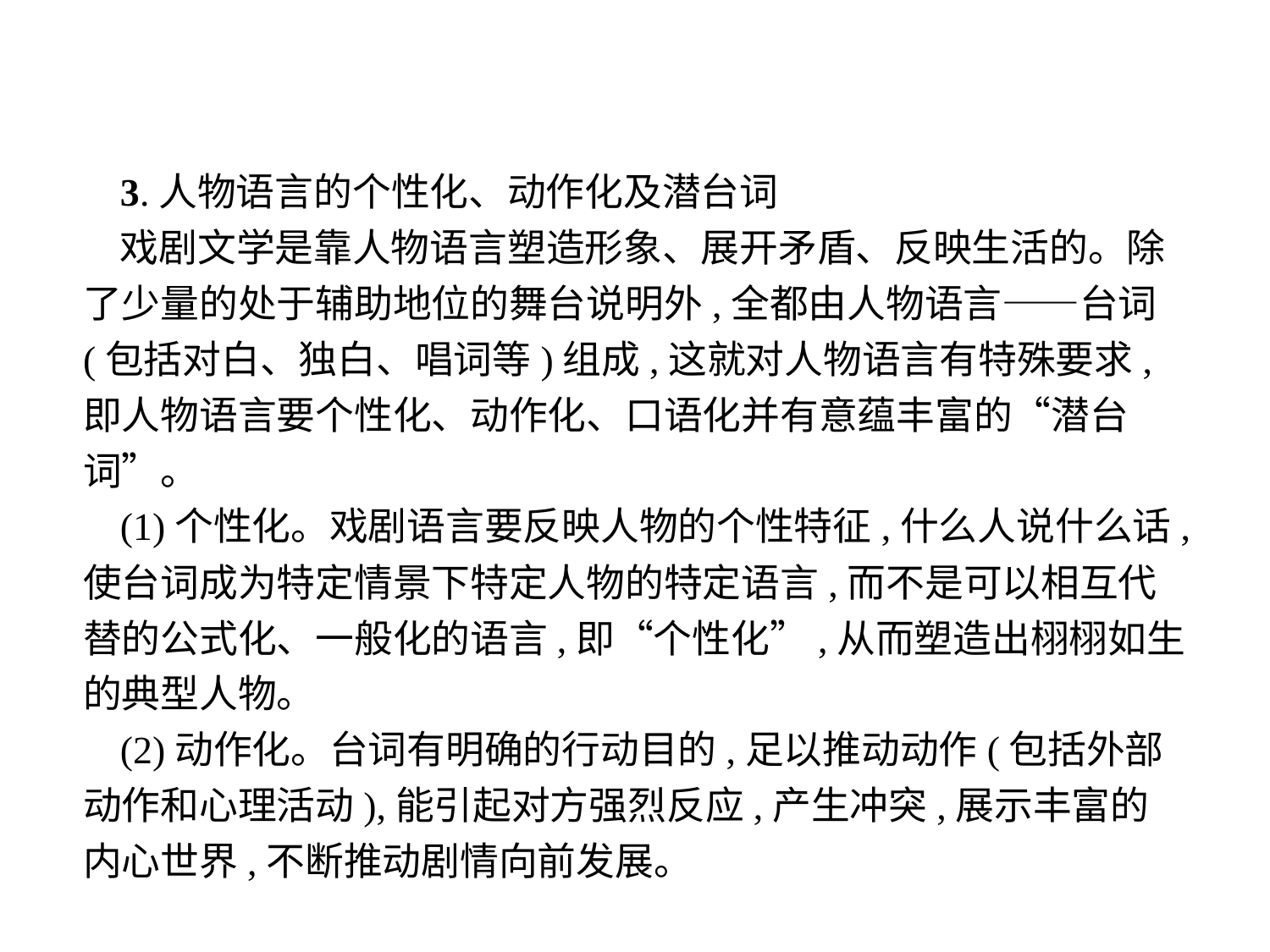

3.人物语言的个性化、动作化及潜台词
戏剧文学是靠人物语言塑造形象、展开矛盾、反映生活的。除了少量的处于辅助地位的舞台说明外,全都由人物语言——台词(包括对白、独白、唱词等)组成,这就对人物语言有特殊要求,即人物语言要个性化、动作化、口语化并有意蕴丰富的“潜台词”。
(1)个性化。戏剧语言要反映人物的个性特征,什么人说什么话,使台词成为特定情景下特定人物的特定语言,而不是可以相互代替的公式化、一般化的语言,即“个性化”,从而塑造出栩栩如生的典型人物。
(2)动作化。台词有明确的行动目的,足以推动动作(包括外部动作和心理活动),能引起对方强烈反应,产生冲突,展示丰富的内心世界,不断推动剧情向前发展。
-4-